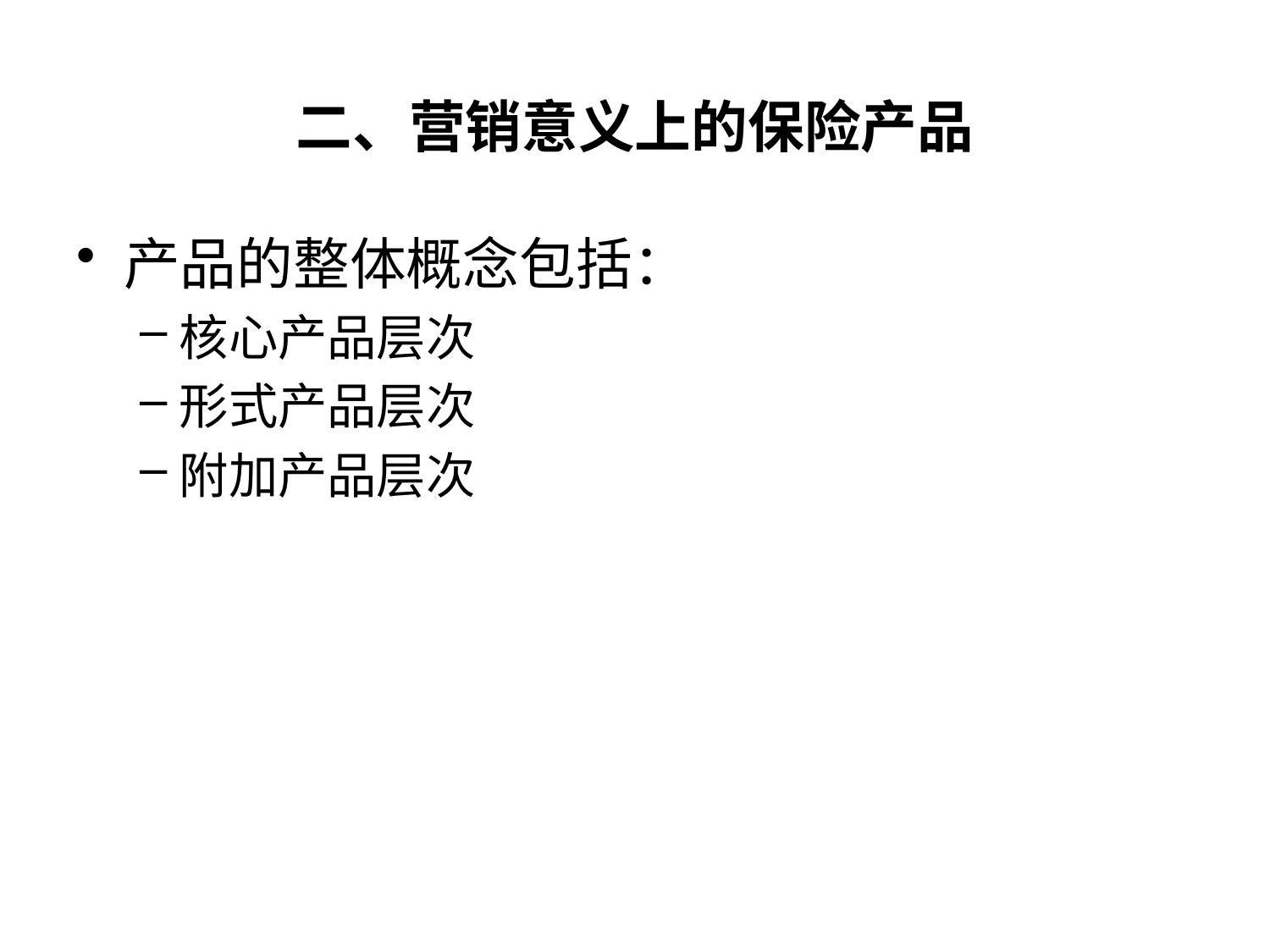

# 二、营销意义上的保险产品
产品的整体概念包括：
核心产品层次
形式产品层次
附加产品层次